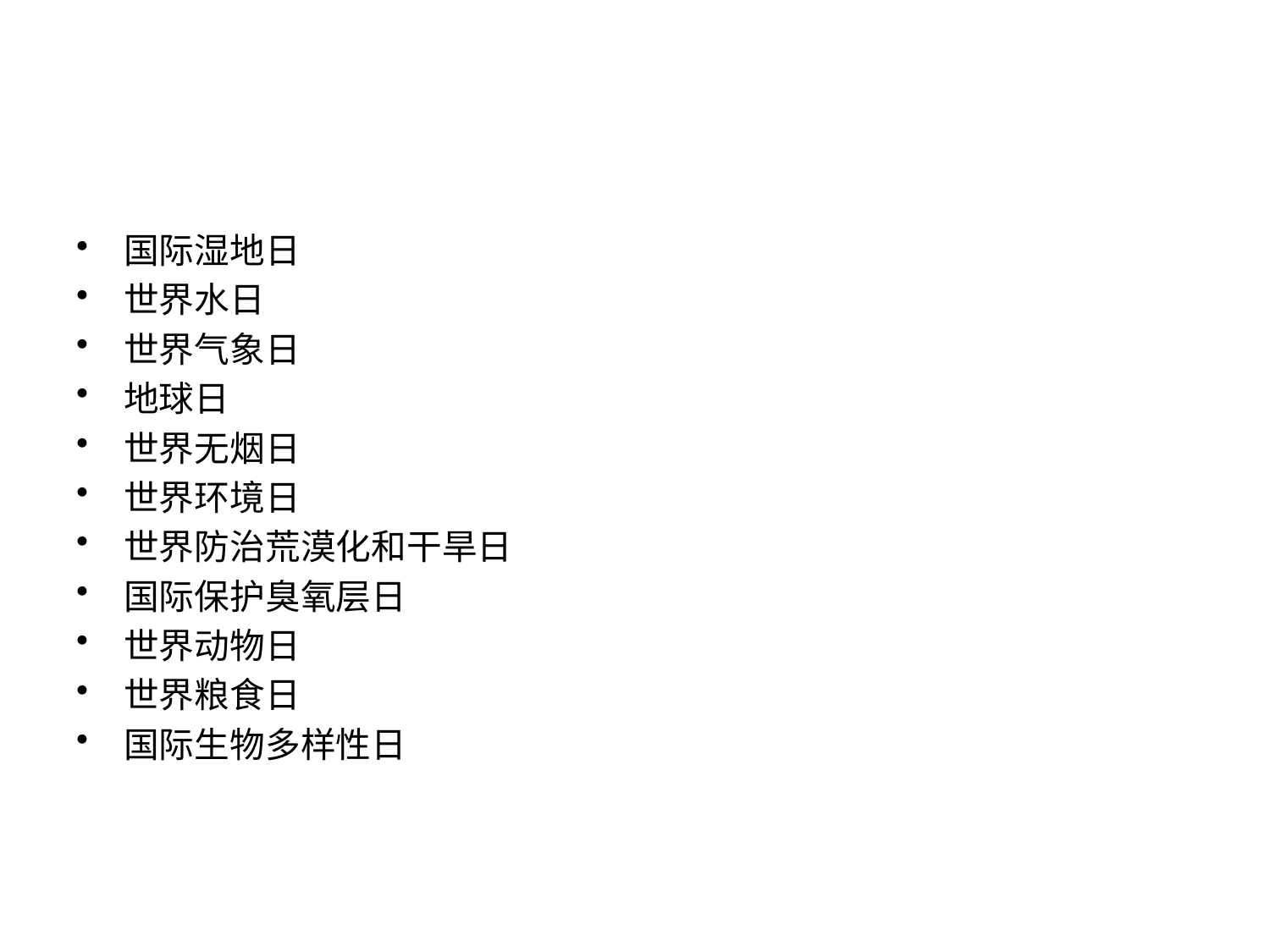

国际湿地日
世界水日
世界气象日
地球日
世界无烟日
世界环境日
世界防治荒漠化和干旱日
国际保护臭氧层日
世界动物日
世界粮食日
国际生物多样性日